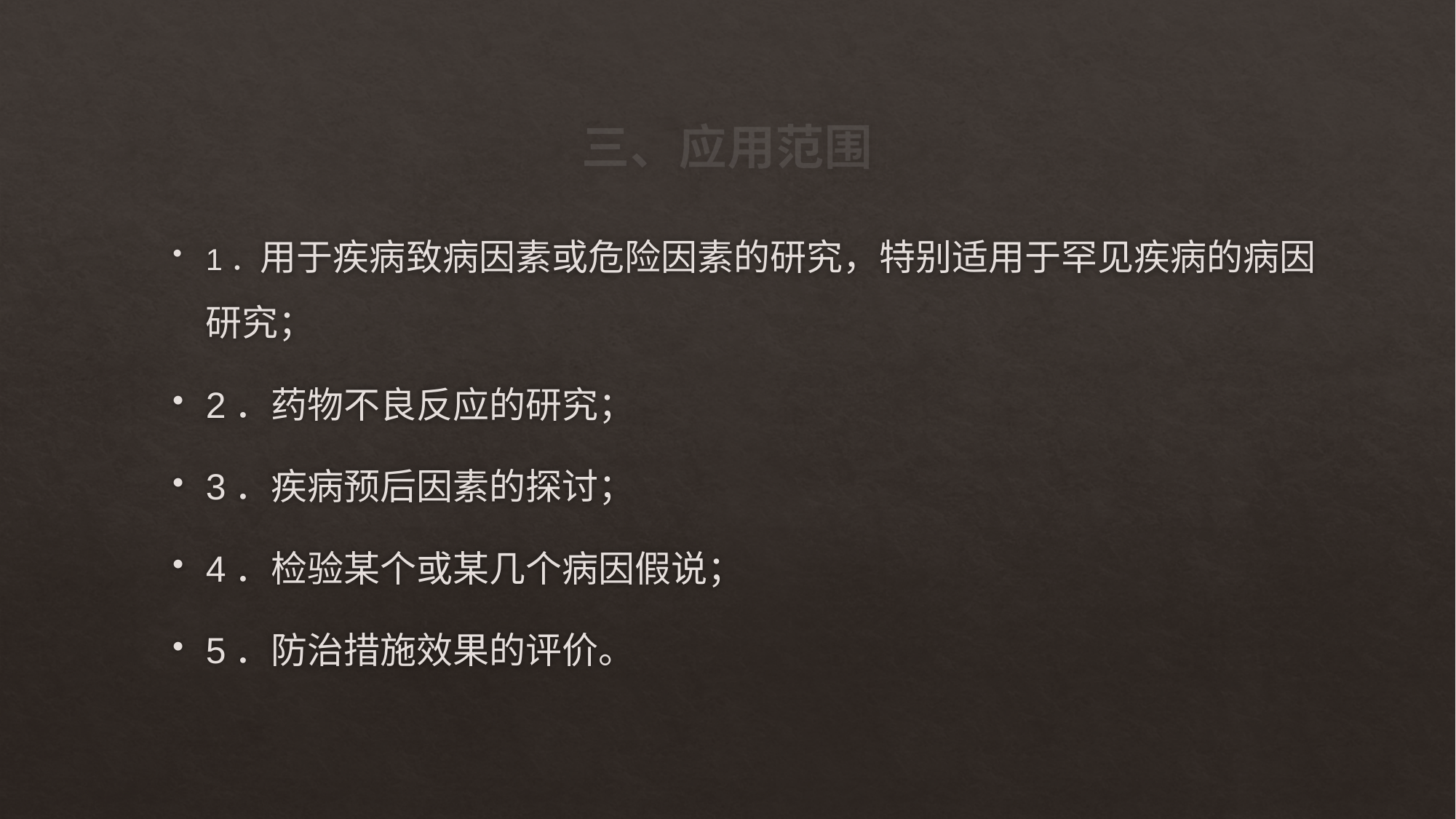

# 三、应用范围
1．用于疾病致病因素或危险因素的研究，特别适用于罕见疾病的病因研究；
2．药物不良反应的研究；
3．疾病预后因素的探讨；
4．检验某个或某几个病因假说；
5．防治措施效果的评价。